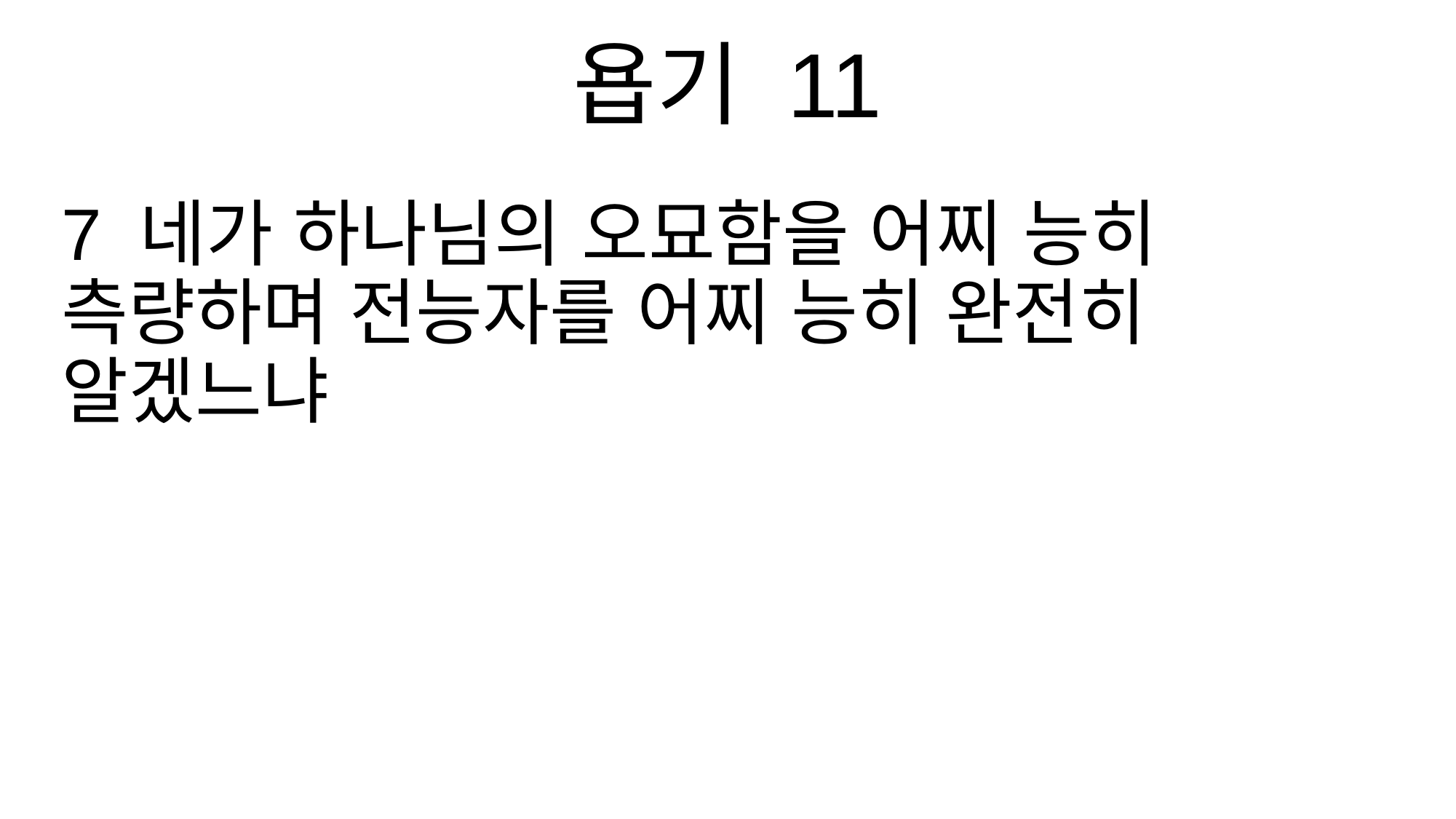

욥기 11
7 네가 하나님의 오묘함을 어찌 능히 측량하며 전능자를 어찌 능히 완전히 알겠느냐